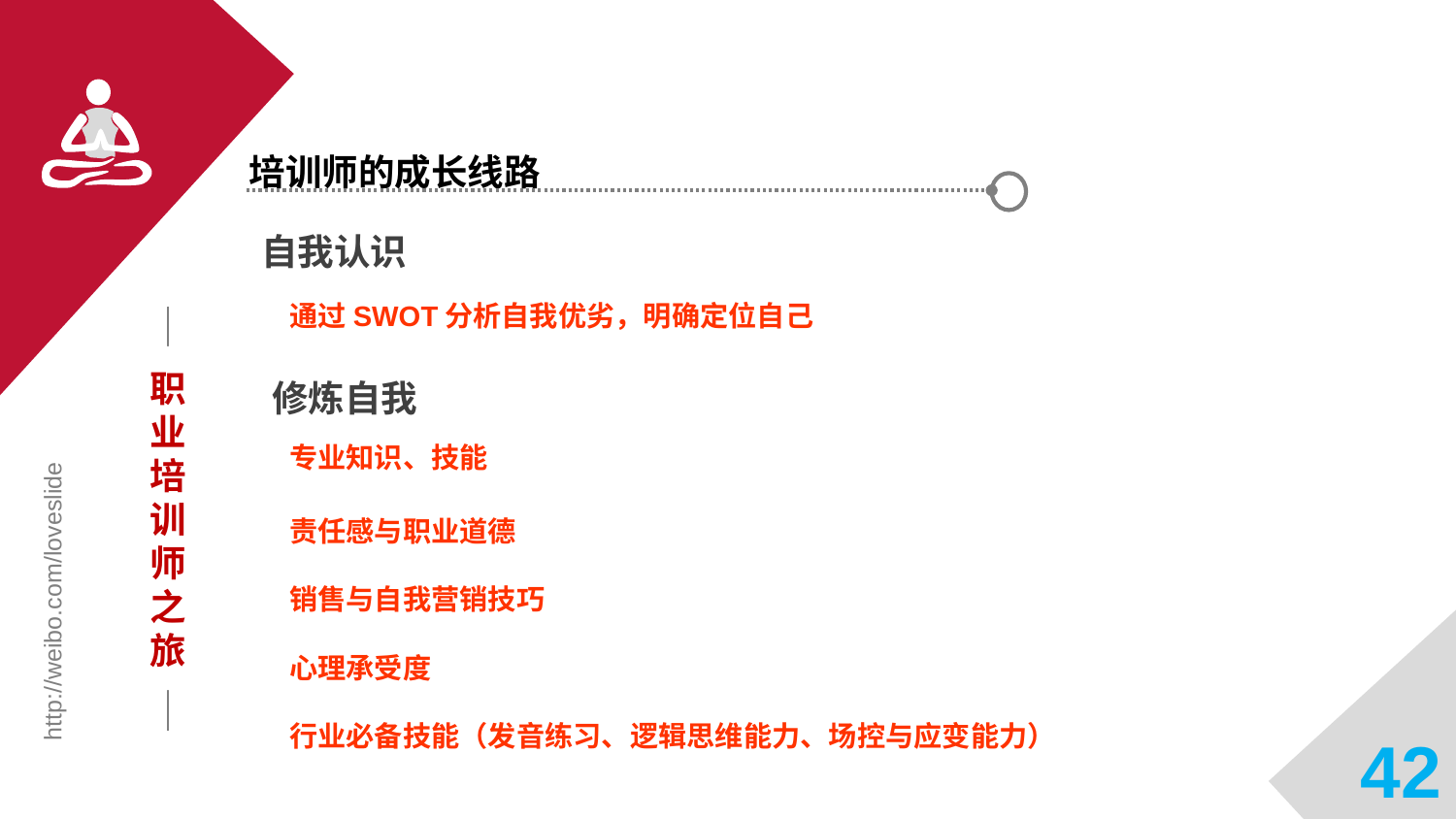

培训师的成长线路

自我认识
通过SWOT分析自我优劣，明确定位自己
职业培训师之旅
修炼自我
专业知识、技能
责任感与职业道德
销售与自我营销技巧
http://weibo.com/loveslide

心理承受度
行业必备技能（发音练习、逻辑思维能力、场控与应变能力）
42